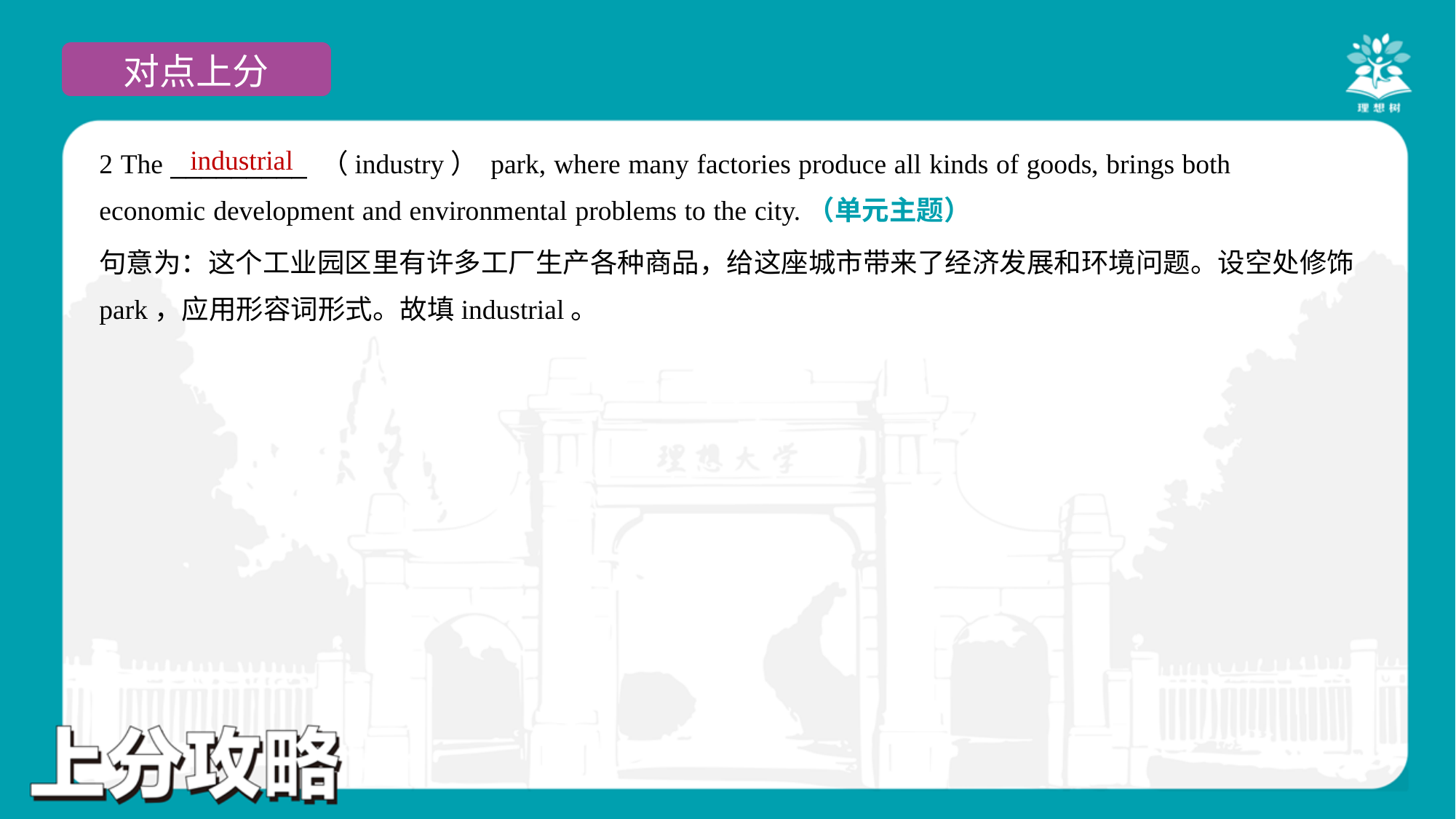

industrial
2 The _________ （industry） park, where many factories produce all kinds of goods, brings both
economic development and environmental problems to the city.（单元主题）
句意为：这个工业园区里有许多工厂生产各种商品，给这座城市带来了经济发展和环境问题。设空处修饰
park，应用形容词形式。故填industrial。